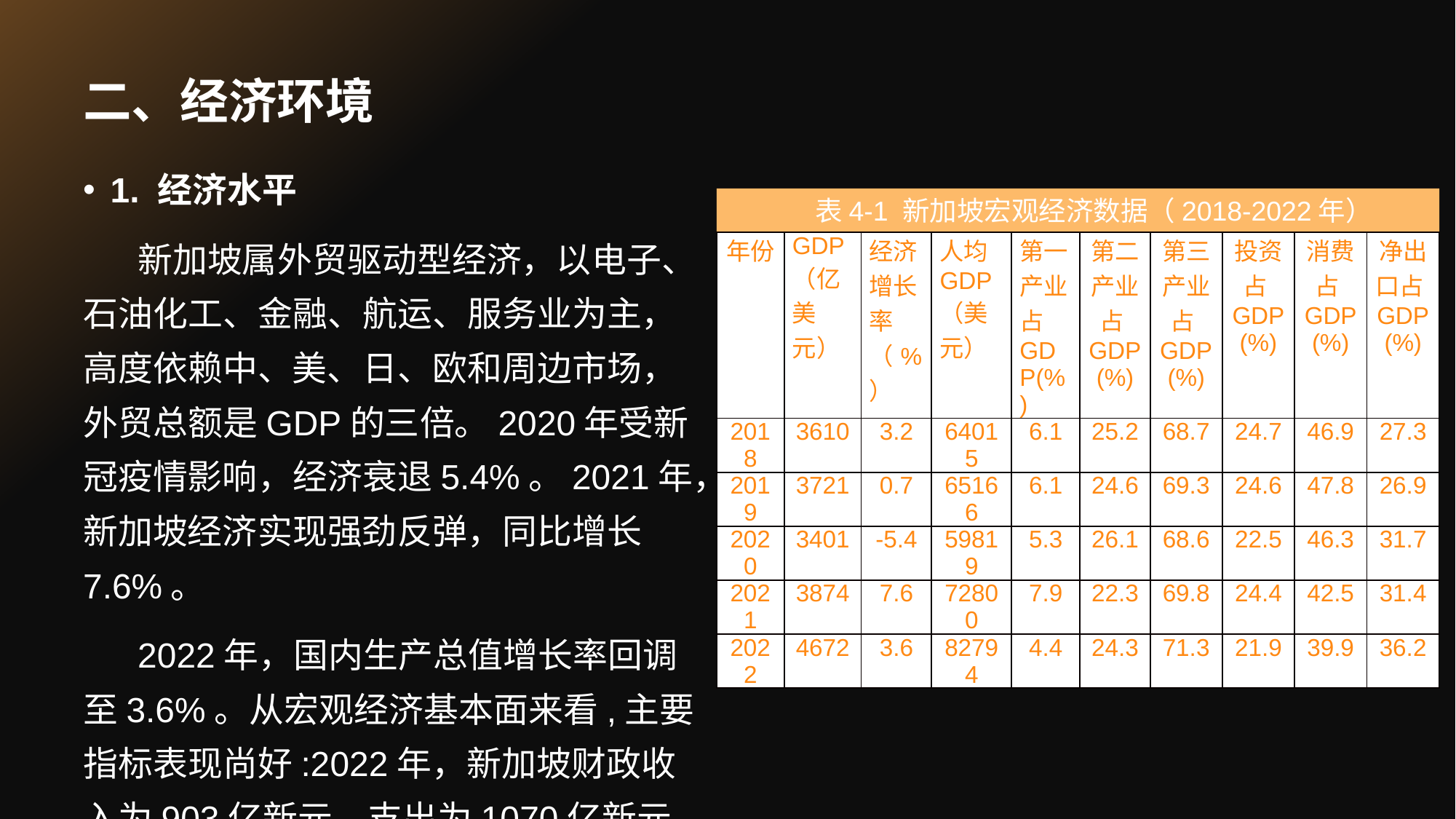

# 二、经济环境
1. 经济水平
新加坡属外贸驱动型经济，以电子、石油化工、金融、航运、服务业为主，高度依赖中、美、日、欧和周边市场，外贸总额是GDP的三倍。2020年受新冠疫情影响，经济衰退5.4%。2021年，新加坡经济实现强劲反弹，同比增长7.6%。
2022年，国内生产总值增长率回调至3.6%。从宏观经济基本面来看,主要指标表现尚好:2022年，新加坡财政收入为903亿新元，支出为1070亿新元。
表4-1 新加坡宏观经济数据（2018-2022年）
| 年份 | GDP（亿美元） | 经济增长率（%） | 人均GDP（美元） | 第一产业占GDP(%) | 第二产业占GDP(%) | 第三产业占GDP(%) | 投资占GDP(%) | 消费占GDP(%) | 净出口占GDP(%) |
| --- | --- | --- | --- | --- | --- | --- | --- | --- | --- |
| 2018 | 3610 | 3.2 | 64015 | 6.1 | 25.2 | 68.7 | 24.7 | 46.9 | 27.3 |
| 2019 | 3721 | 0.7 | 65166 | 6.1 | 24.6 | 69.3 | 24.6 | 47.8 | 26.9 |
| 2020 | 3401 | -5.4 | 59819 | 5.3 | 26.1 | 68.6 | 22.5 | 46.3 | 31.7 |
| 2021 | 3874 | 7.6 | 72800 | 7.9 | 22.3 | 69.8 | 24.4 | 42.5 | 31.4 |
| 2022 | 4672 | 3.6 | 82794 | 4.4 | 24.3 | 71.3 | 21.9 | 39.9 | 36.2 |